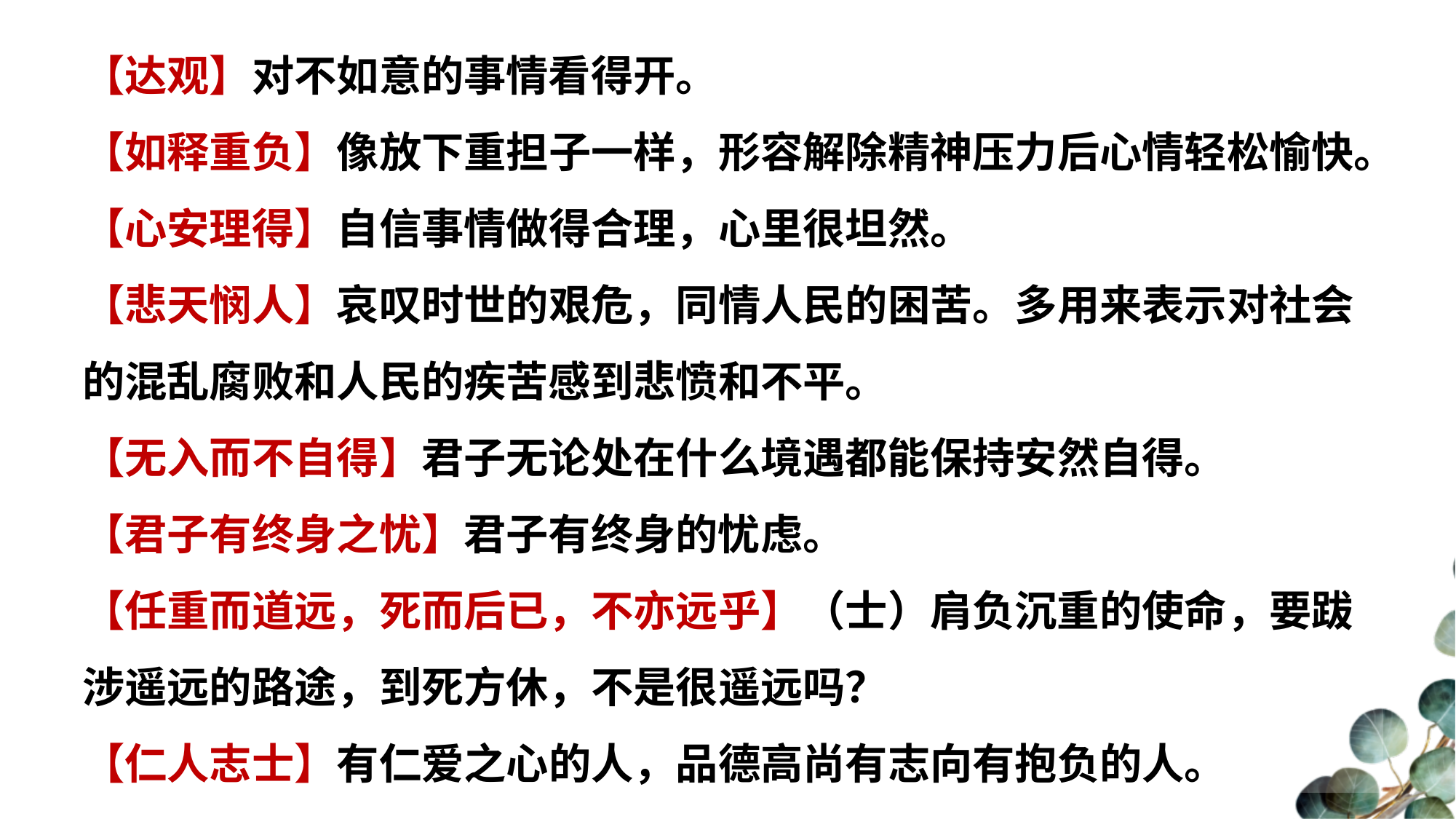

【达观】对不如意的事情看得开。
【如释重负】像放下重担子一样，形容解除精神压力后心情轻松愉快。
【心安理得】自信事情做得合理，心里很坦然。
【悲天悯人】哀叹时世的艰危，同情人民的困苦。多用来表示对社会的混乱腐败和人民的疾苦感到悲愤和不平。
【无入而不自得】君子无论处在什么境遇都能保持安然自得。
【君子有终身之忧】君子有终身的忧虑。
【任重而道远，死而后已，不亦远乎】（士）肩负沉重的使命，要跋涉遥远的路途，到死方休，不是很遥远吗？
【仁人志士】有仁爱之心的人，品德高尚有志向有抱负的人。